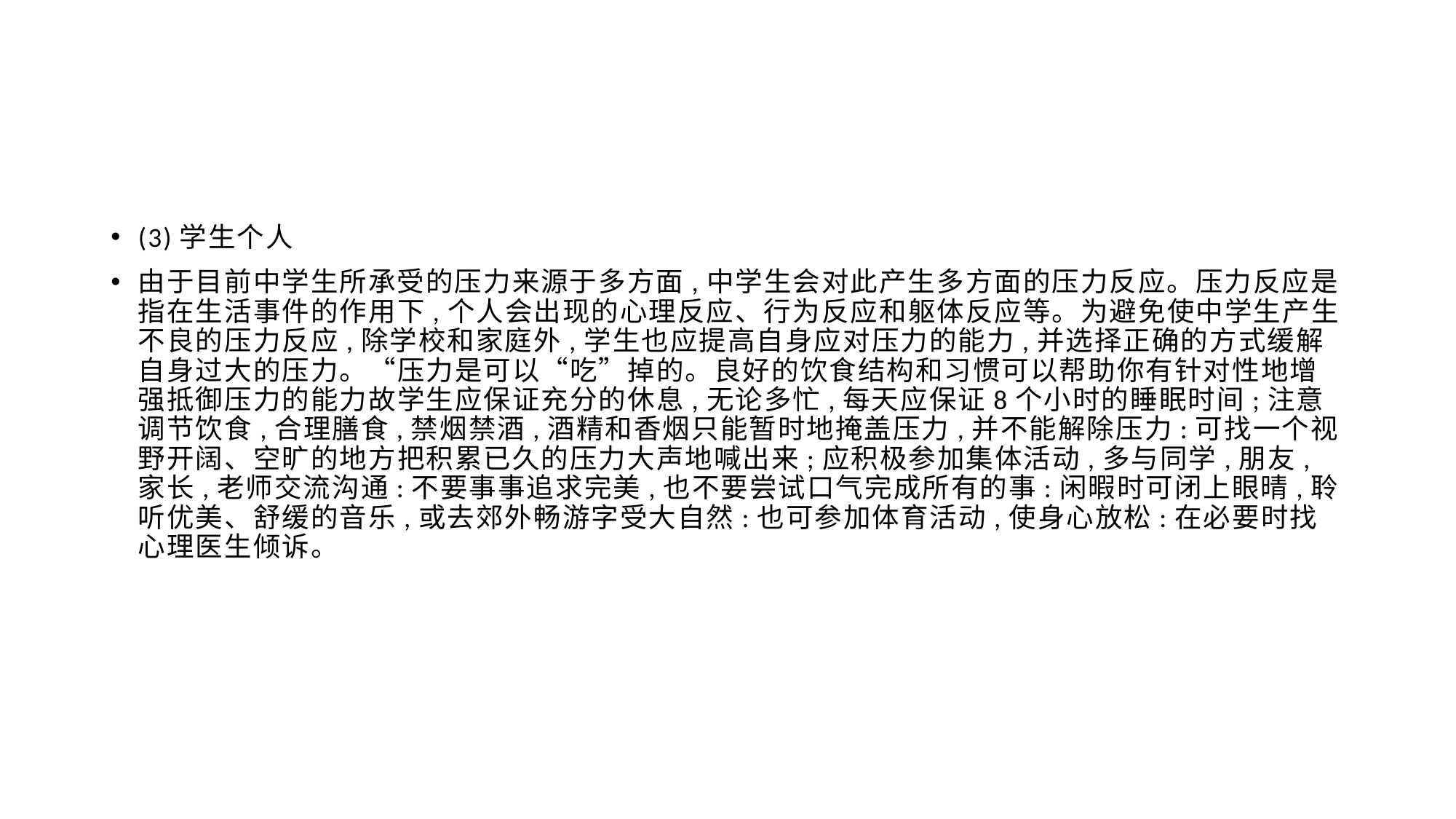

#
(3)学生个人
由于目前中学生所承受的压力来源于多方面,中学生会对此产生多方面的压力反应。压力反应是指在生活事件的作用下,个人会出现的心理反应、行为反应和躯体反应等。为避免使中学生产生不良的压力反应,除学校和家庭外,学生也应提高自身应对压力的能力,并选择正确的方式缓解自身过大的压力。“压力是可以“吃”掉的。良好的饮食结构和习惯可以帮助你有针对性地增强抵御压力的能力故学生应保证充分的休息,无论多忙,每天应保证8个小时的睡眠时间;注意调节饮食,合理膳食,禁烟禁酒,酒精和香烟只能暂时地掩盖压力,并不能解除压力:可找一个视野开阔、空旷的地方把积累已久的压力大声地喊出来;应积极参加集体活动,多与同学,朋友,家长,老师交流沟通:不要事事追求完美,也不要尝试口气完成所有的事:闲暇时可闭上眼晴,聆听优美、舒缓的音乐,或去郊外畅游字受大自然:也可参加体育活动,使身心放松:在必要时找心理医生倾诉。